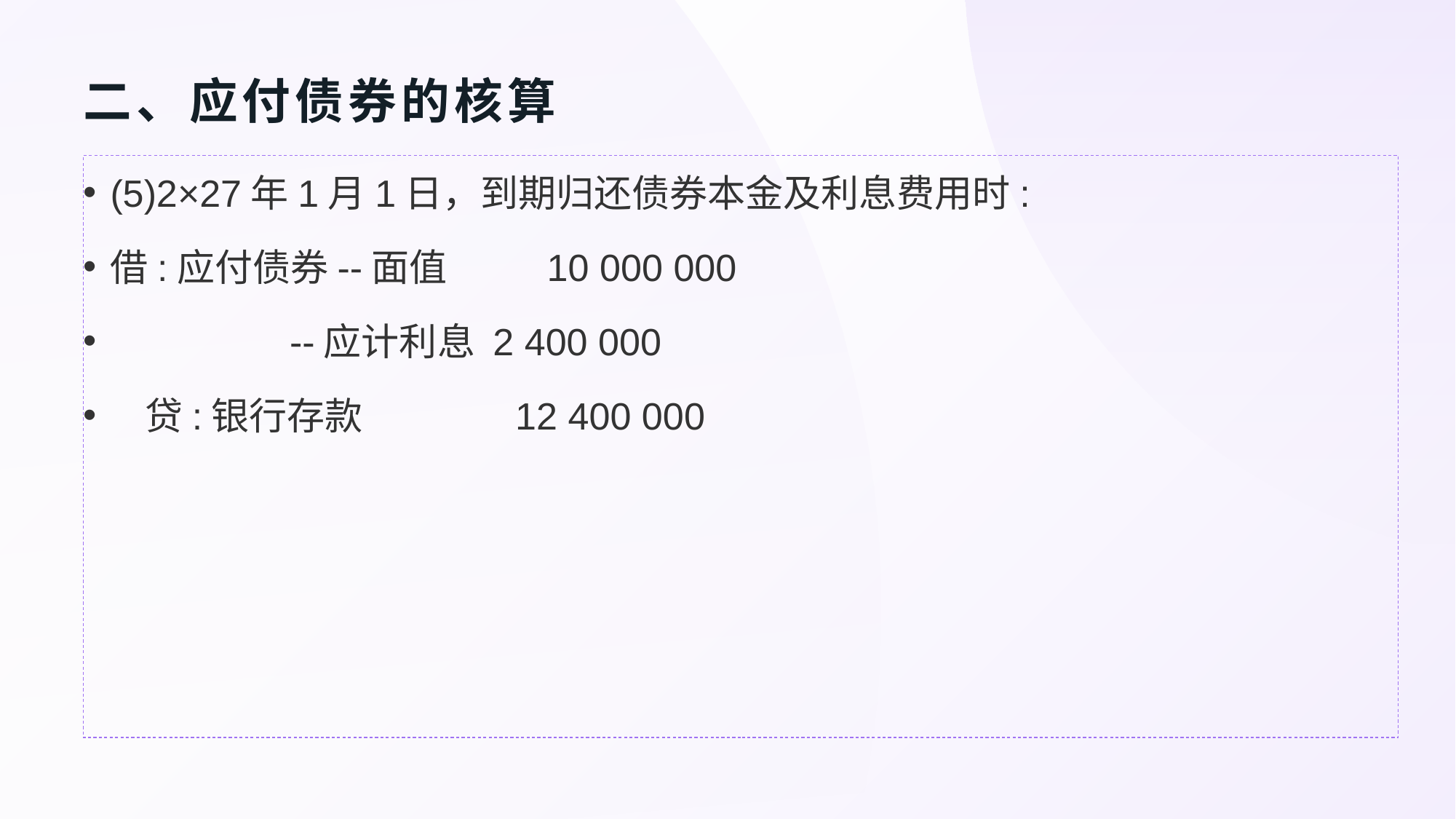

# 二、应付债券的核算
(5)2×27年1月1日，到期归还债券本金及利息费用时:
借:应付债券--面值	10 000 000
                 --应计利息 2 400 000
   贷:银行存款	        12 400 000